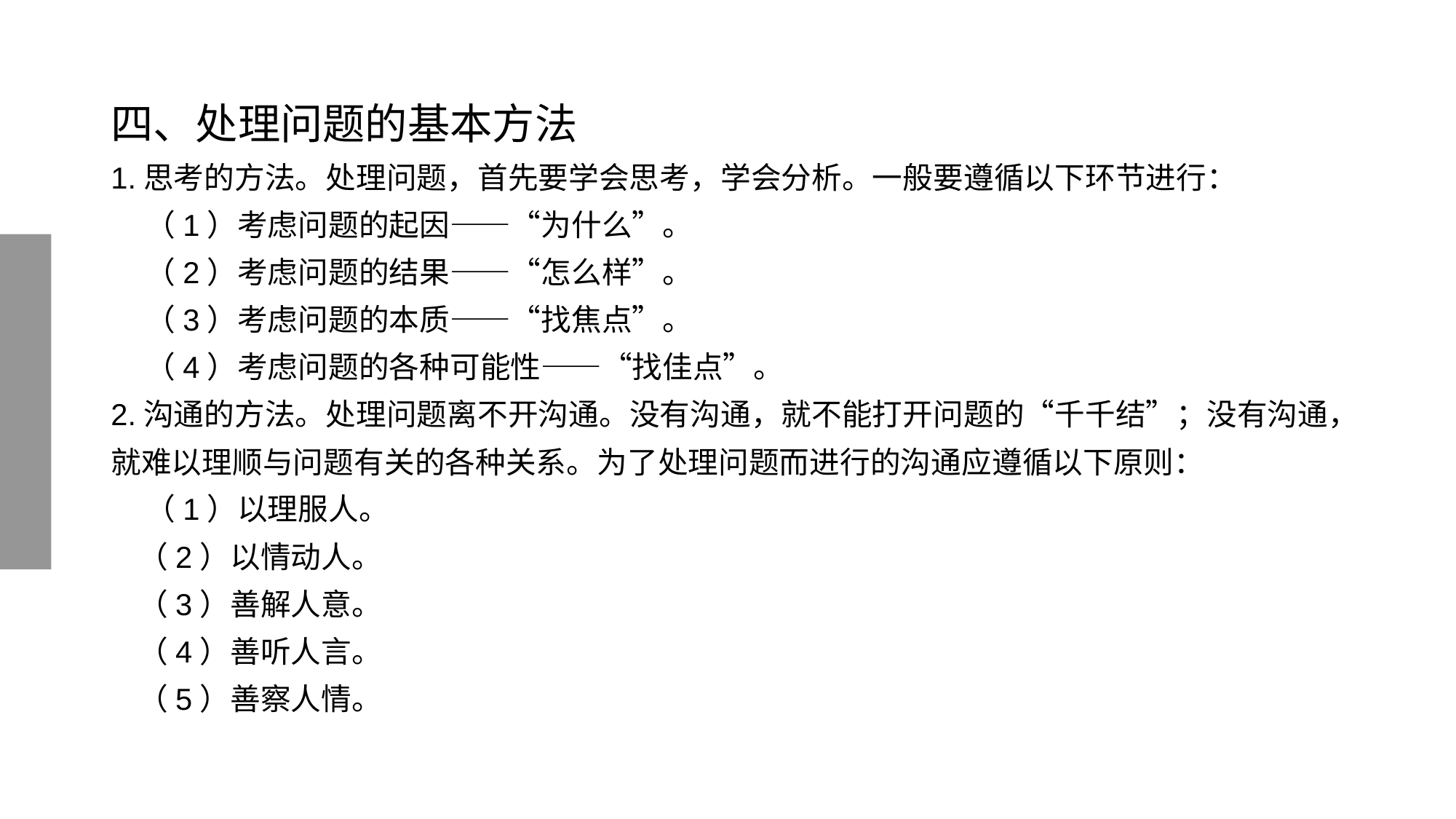

# 四、处理问题的基本方法
1.思考的方法。处理问题，首先要学会思考，学会分析。一般要遵循以下环节进行：
    （1）考虑问题的起因——“为什么”。
    （2）考虑问题的结果——“怎么样”。
    （3）考虑问题的本质——“找焦点”。
    （4）考虑问题的各种可能性——“找佳点”。
2.沟通的方法。处理问题离不开沟通。没有沟通，就不能打开问题的“千千结”；没有沟通，就难以理顺与问题有关的各种关系。为了处理问题而进行的沟通应遵循以下原则：
    （1）以理服人。
    （2）以情动人。
    （3）善解人意。
    （4）善听人言。
    （5）善察人情。